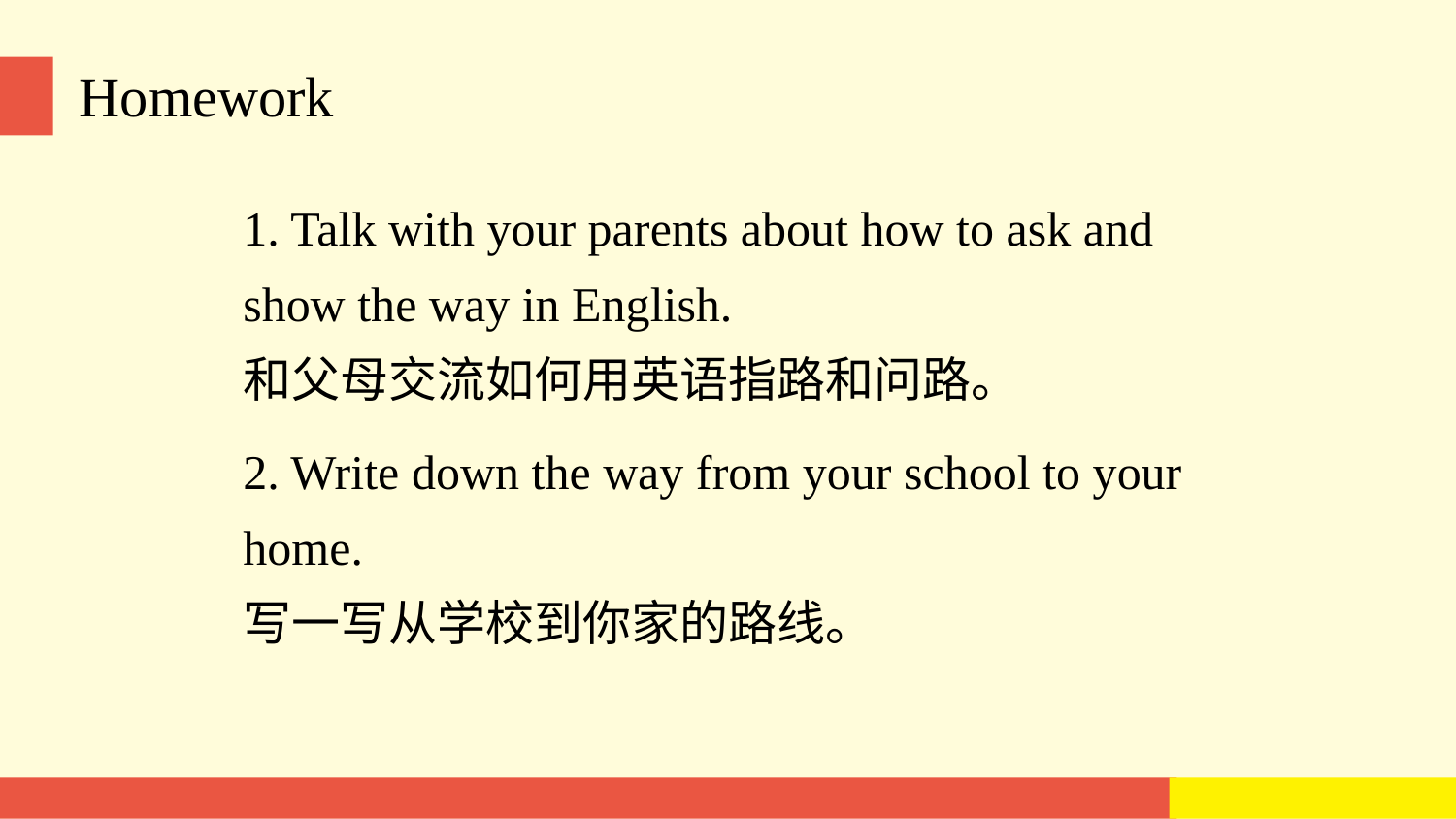

Homework
1. Talk with your parents about how to ask and show the way in English.
和父母交流如何用英语指路和问路。
2. Write down the way from your school to your home.
写一写从学校到你家的路线。